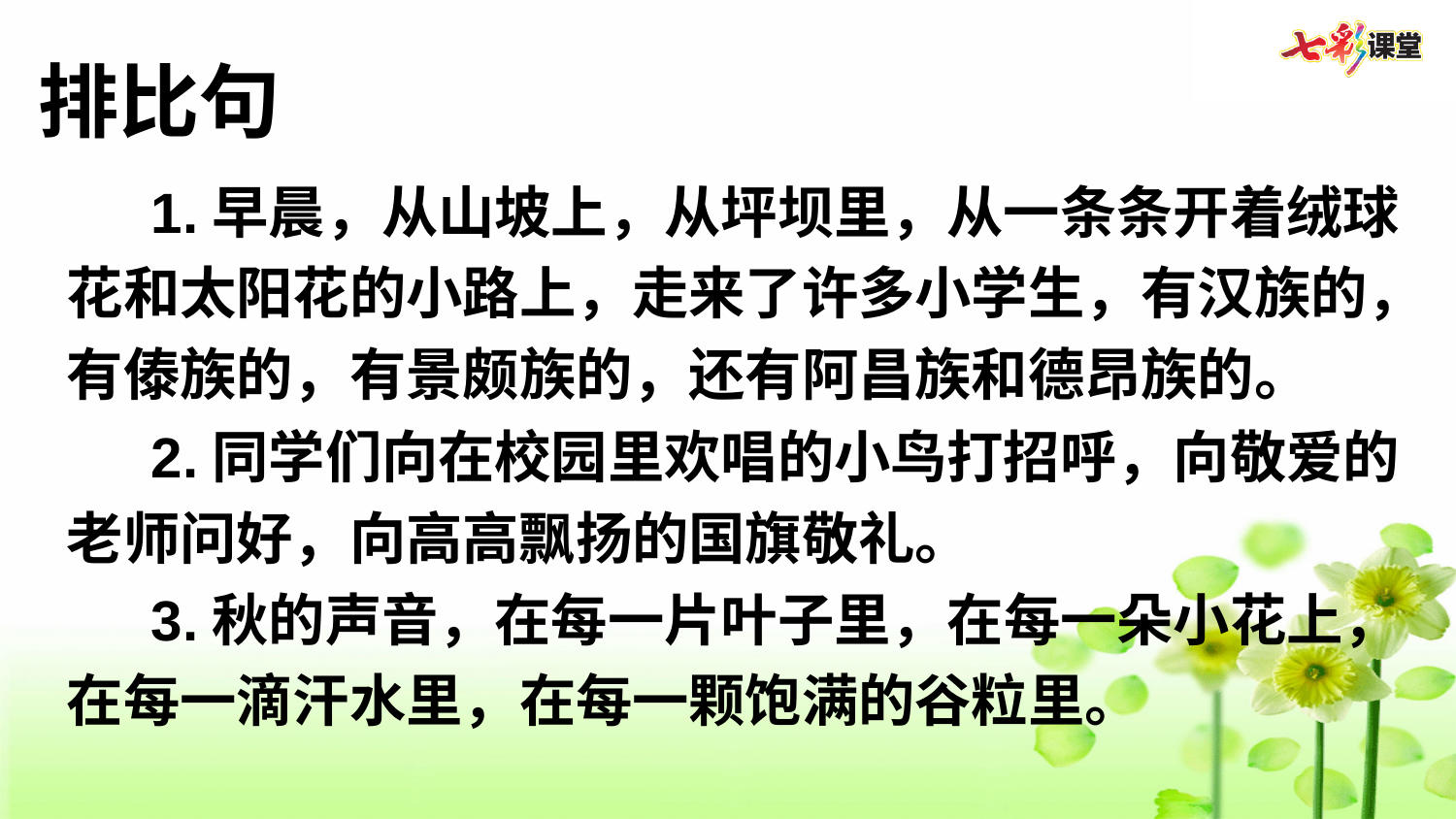

排比句
1.早晨，从山坡上，从坪坝里，从一条条开着绒球花和太阳花的小路上，走来了许多小学生，有汉族的，有傣族的，有景颇族的，还有阿昌族和德昂族的。
2.同学们向在校园里欢唱的小鸟打招呼，向敬爱的老师问好，向高高飘扬的国旗敬礼。
3.秋的声音，在每一片叶子里，在每一朵小花上，在每一滴汗水里，在每一颗饱满的谷粒里。